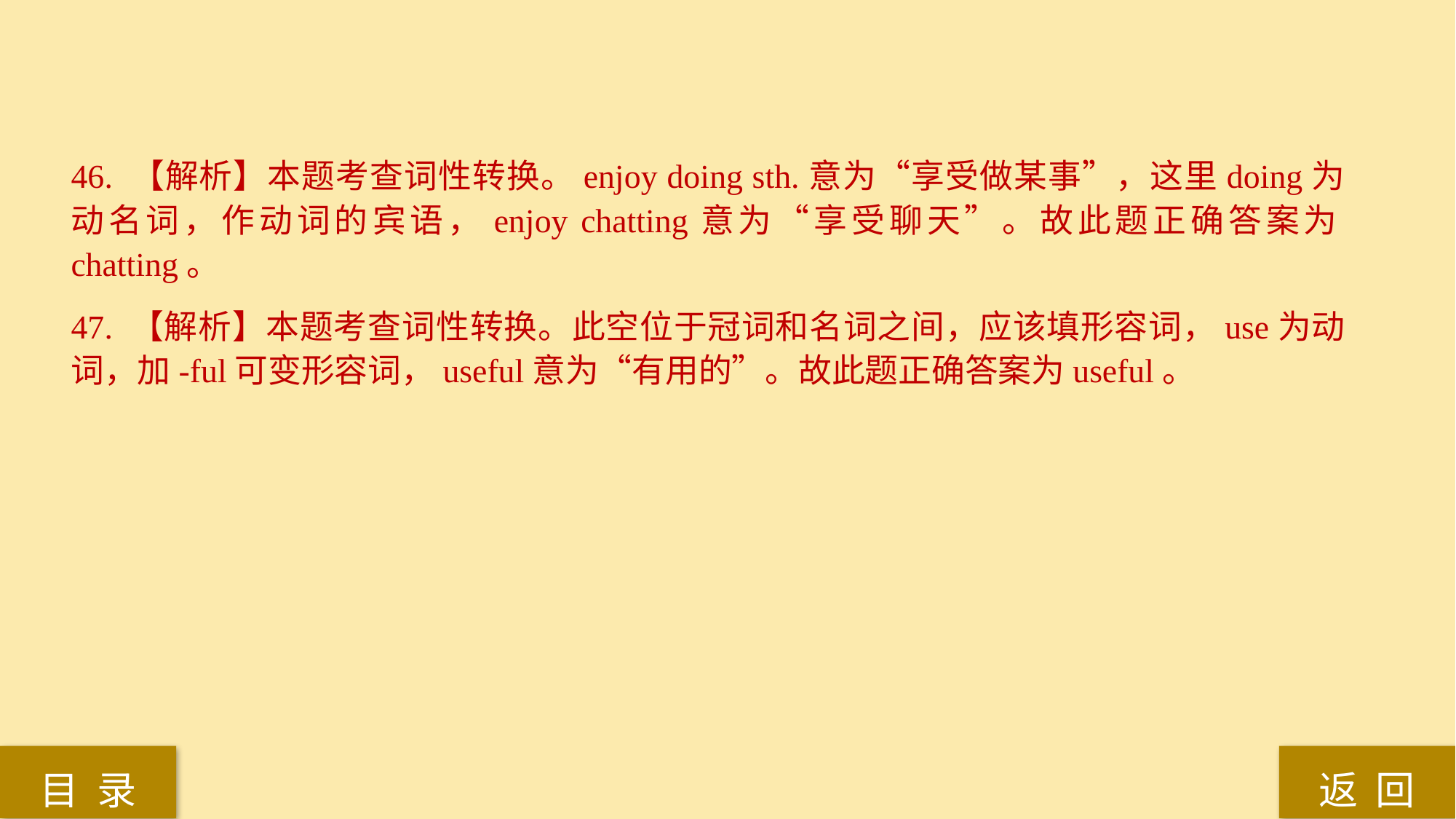

46. 【解析】本题考查词性转换。enjoy doing sth.意为“享受做某事”，这里doing为动名词，作动词的宾语，enjoy chatting意为“享受聊天”。故此题正确答案为chatting。
47. 【解析】本题考查词性转换。此空位于冠词和名词之间，应该填形容词，use为动词，加-ful可变形容词，useful意为“有用的”。故此题正确答案为useful。
返  回